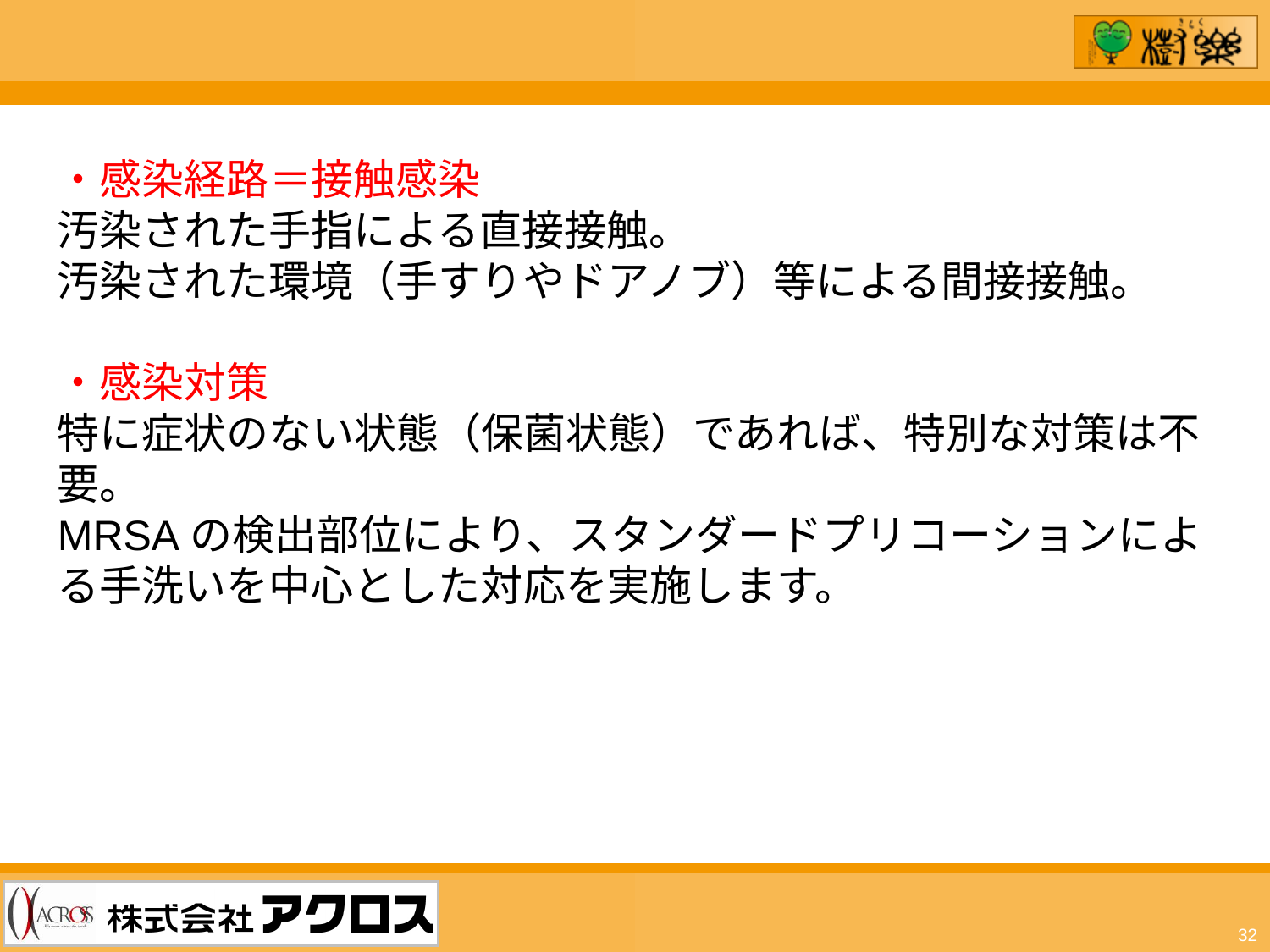

・感染経路＝接触感染
汚染された手指による直接接触。
汚染された環境（手すりやドアノブ）等による間接接触。

・感染対策
特に症状のない状態（保菌状態）であれば、特別な対策は不要。
MRSAの検出部位により、スタンダードプリコーションによる手洗いを中心とした対応を実施します。
32